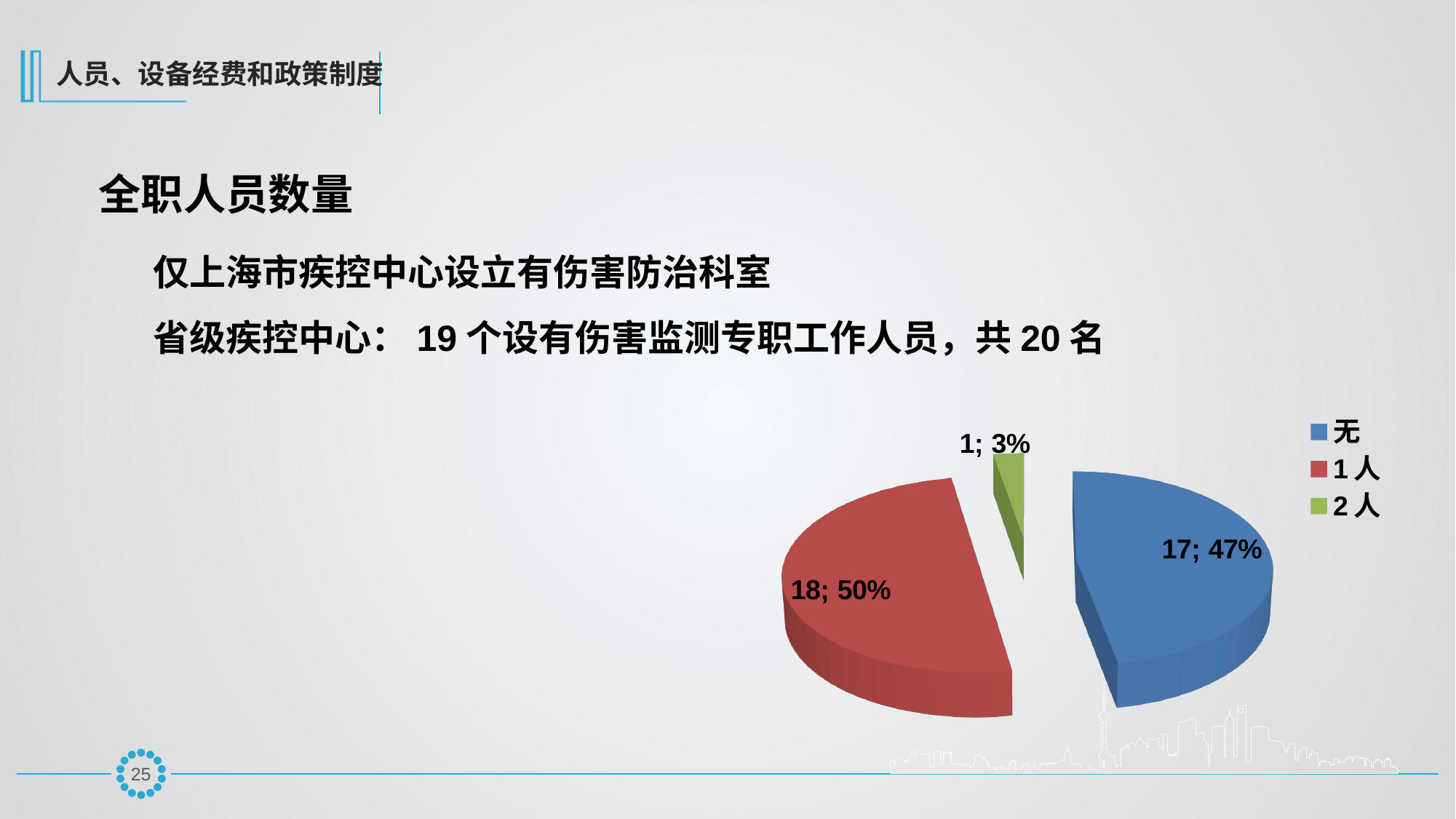

人员、设备经费和政策制度
全职人员数量
仅上海市疾控中心设立有伤害防治科室
省级疾控中心：19个设有伤害监测专职工作人员，共20名

[unsupported chart]

25